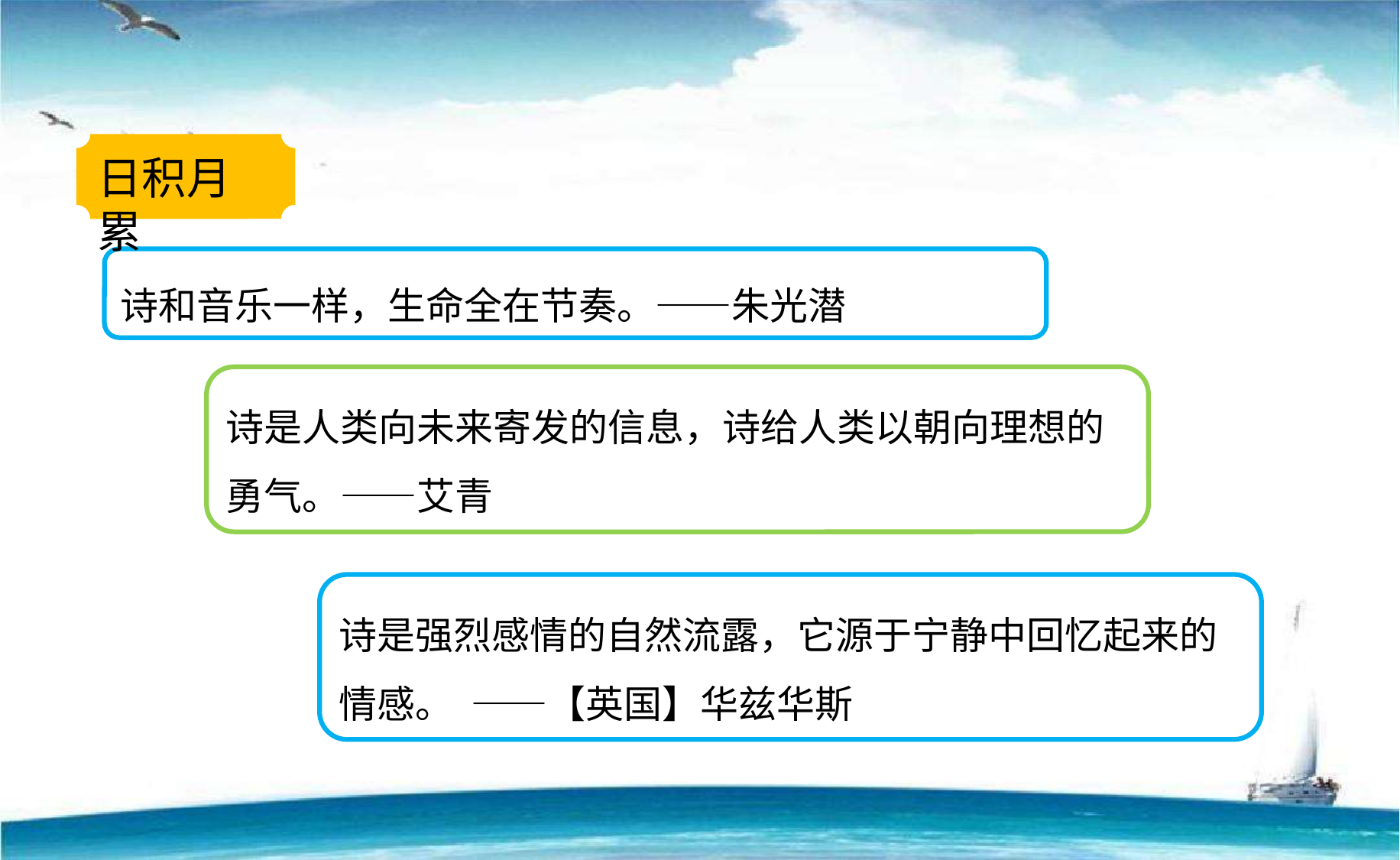

日积月累
诗和音乐一样，生命全在节奏。——朱光潜
诗是人类向未来寄发的信息，诗给人类以朝向理想的勇气。——艾青
诗是强烈感情的自然流露，它源于宁静中回忆起来的情感。  ——【英国】华兹华斯